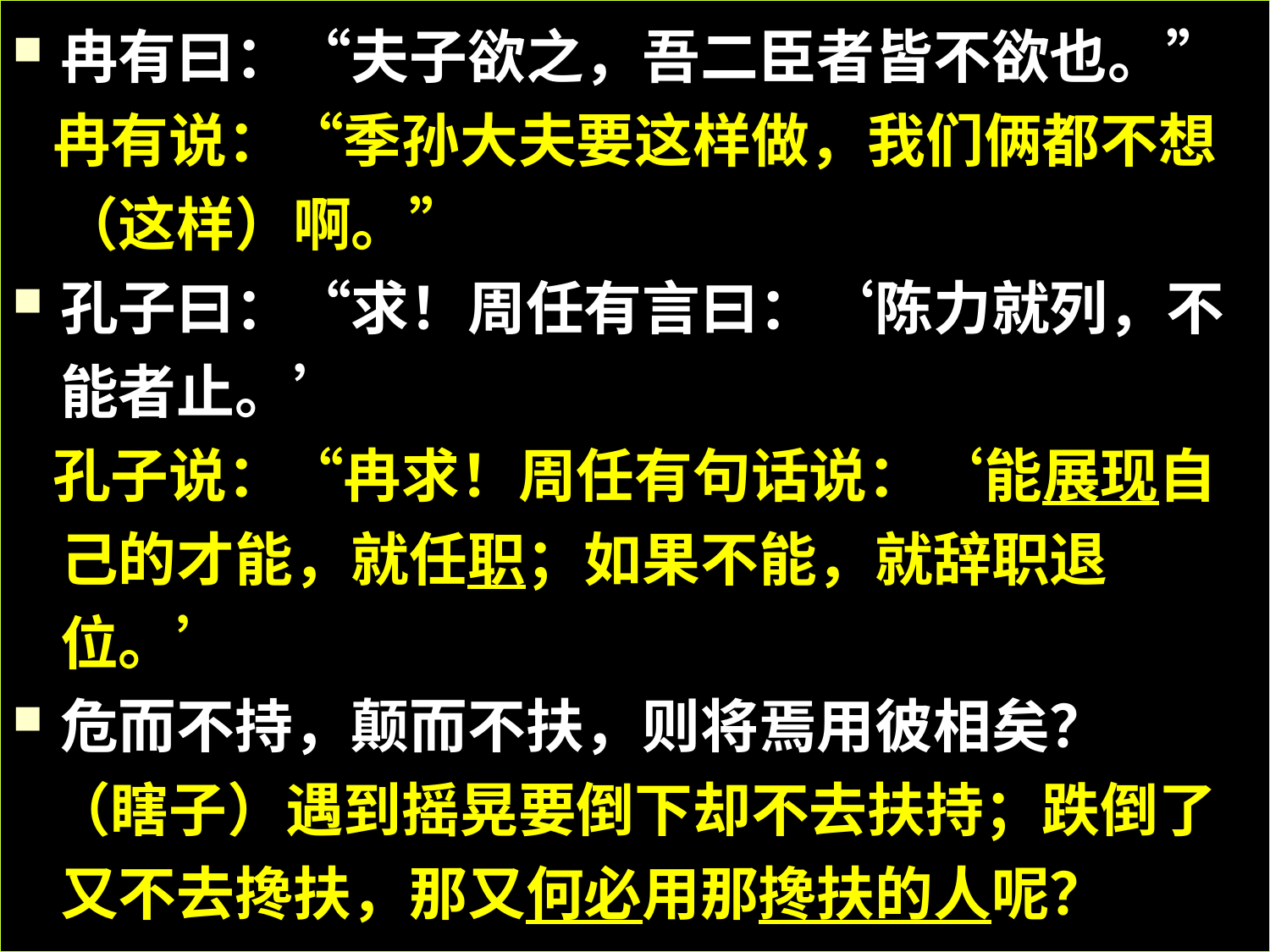

冉有曰：“夫子欲之，吾二臣者皆不欲也。”
  冉有说：“季孙大夫要这样做，我们俩都不想（这样）啊。”
孔子曰：“求！周任有言曰：‘陈力就列，不能者止。’
  孔子说：“冉求！周任有句话说：‘能展现自己的才能，就任职；如果不能，就辞职退位。’
危而不持，颠而不扶，则将焉用彼相矣？
  （瞎子）遇到摇晃要倒下却不去扶持；跌倒了又不去搀扶，那又何必用那搀扶的人呢？